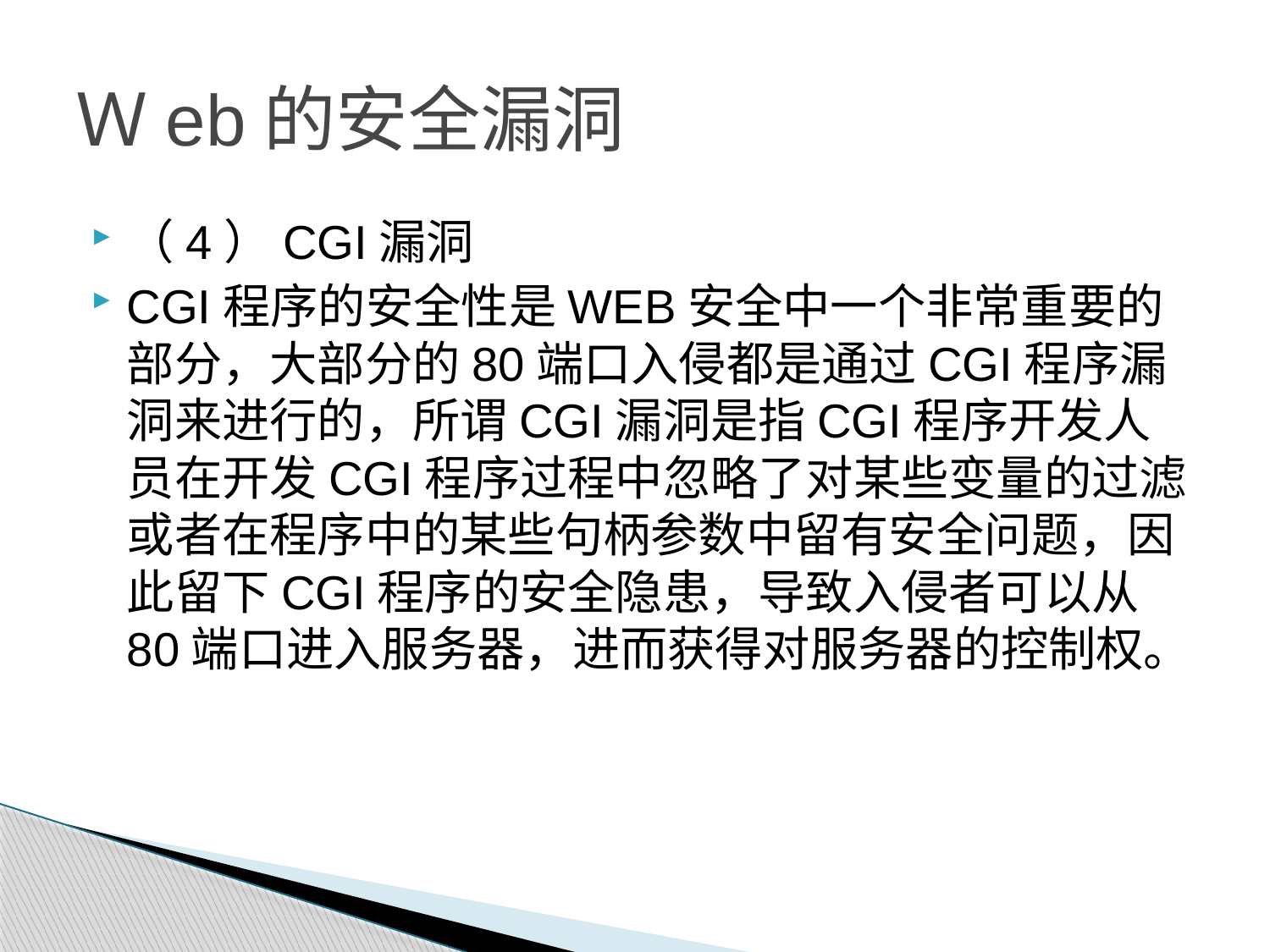

# Ｗeb的安全漏洞
（4）CGI漏洞
CGI程序的安全性是WEB安全中一个非常重要的部分，大部分的80端口入侵都是通过CGI程序漏洞来进行的，所谓CGI漏洞是指CGI程序开发人员在开发CGI程序过程中忽略了对某些变量的过滤或者在程序中的某些句柄参数中留有安全问题，因此留下CGI程序的安全隐患，导致入侵者可以从80端口进入服务器，进而获得对服务器的控制权。